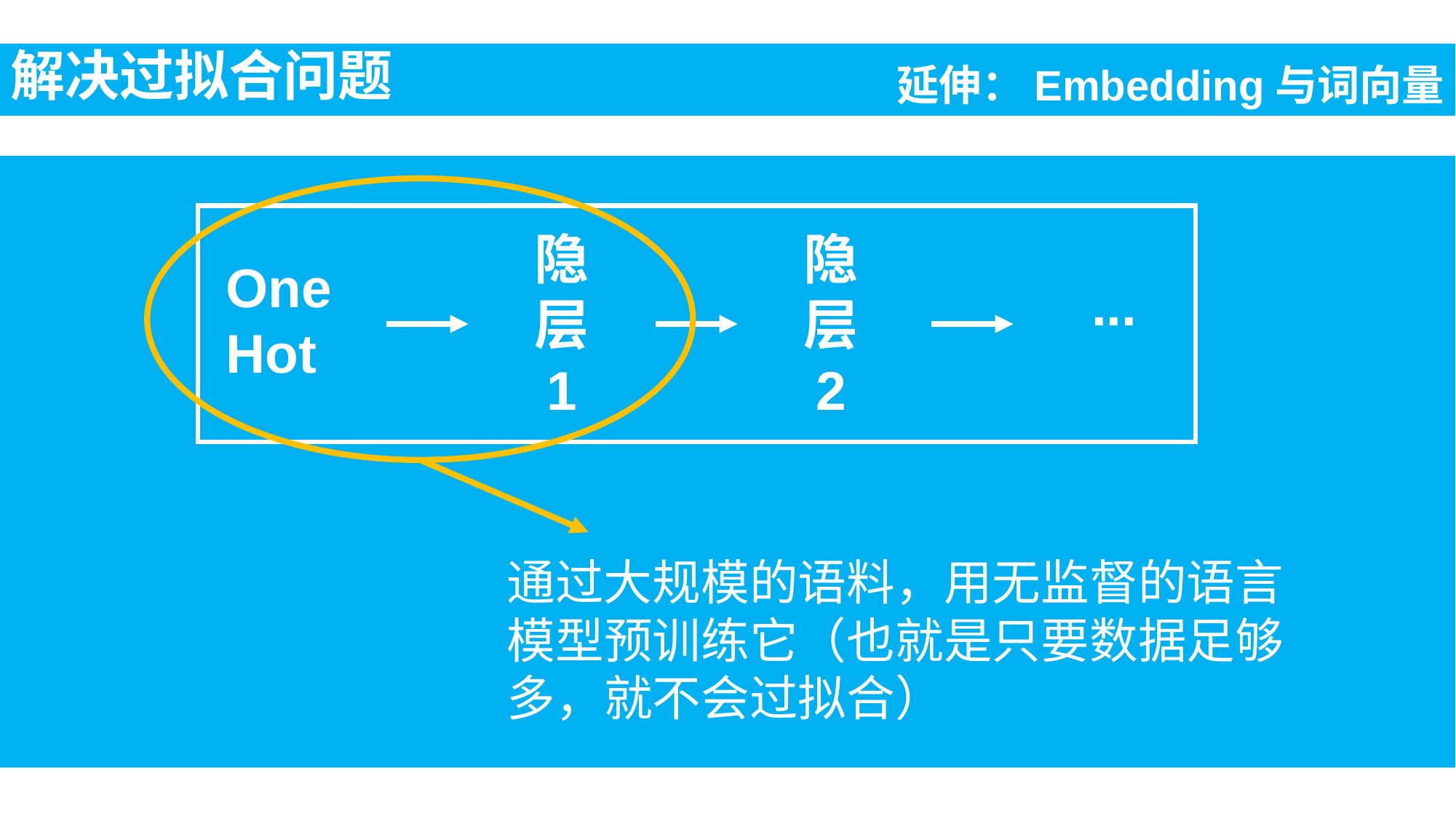

解决过拟合问题
延伸：Embedding与词向量

隐
层
1
隐
层
2
One
Hot
...
通过大规模的语料，用无监督的语言模型预训练它（也就是只要数据足够多，就不会过拟合）